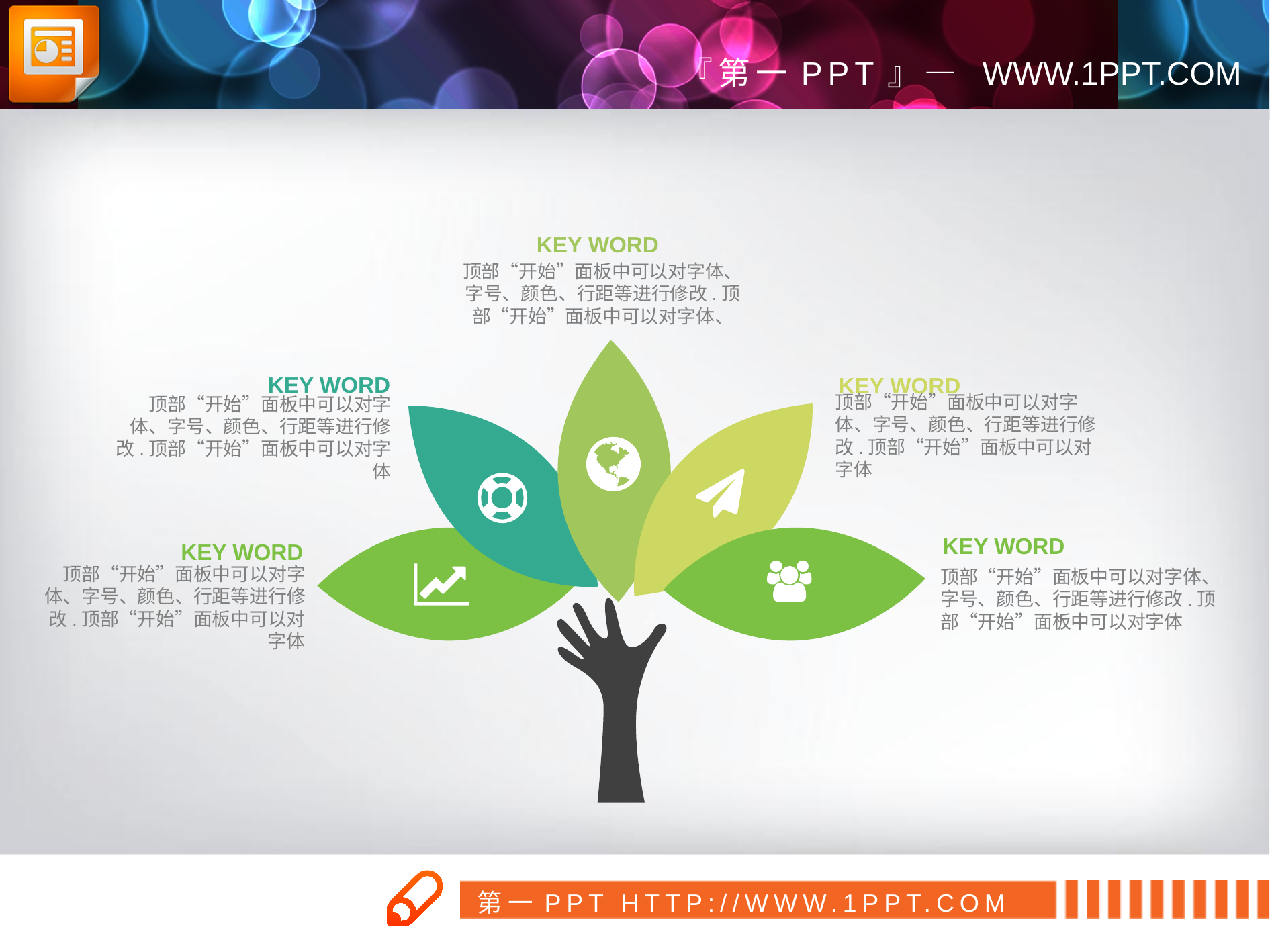

KEY WORD
顶部“开始”面板中可以对字体、字号、颜色、行距等进行修改.顶部“开始”面板中可以对字体、

KEY WORD
顶部“开始”面板中可以对字体、字号、颜色、行距等进行修改.顶部“开始”面板中可以对字体
KEY WORD
顶部“开始”面板中可以对字体、字号、颜色、行距等进行修改.顶部“开始”面板中可以对字体

KEY WORD
顶部“开始”面板中可以对字体、字号、颜色、行距等进行修改.顶部“开始”面板中可以对字体
KEY WORD
顶部“开始”面板中可以对字体、字号、颜色、行距等进行修改.顶部“开始”面板中可以对字体